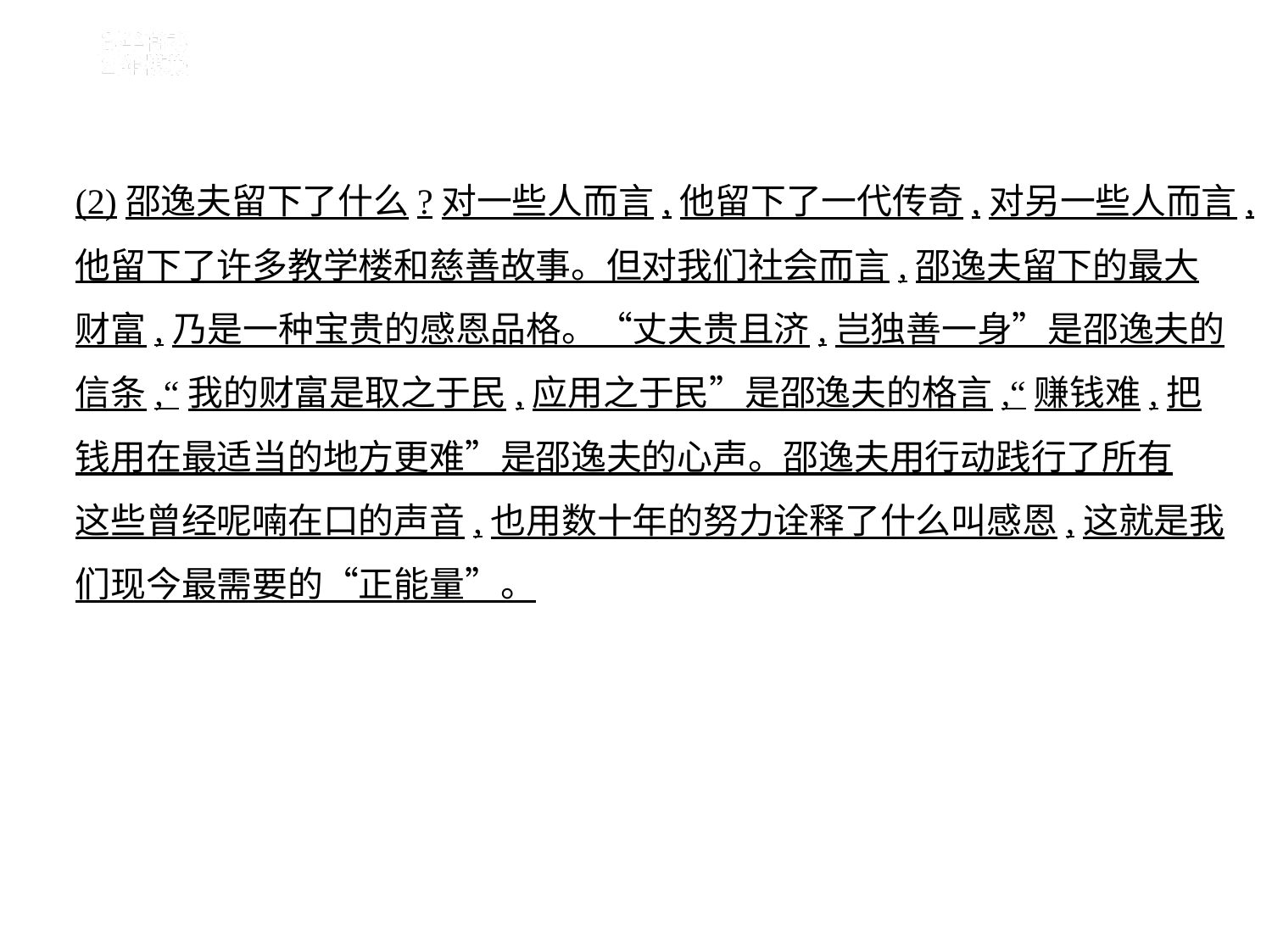

(2)邵逸夫留下了什么?对一些人而言,他留下了一代传奇,对另一些人而言,
他留下了许多教学楼和慈善故事。但对我们社会而言,邵逸夫留下的最大
财富,乃是一种宝贵的感恩品格。“丈夫贵且济,岂独善一身”是邵逸夫的
信条,“我的财富是取之于民,应用之于民”是邵逸夫的格言,“赚钱难,把
钱用在最适当的地方更难”是邵逸夫的心声。邵逸夫用行动践行了所有
这些曾经呢喃在口的声音,也用数十年的努力诠释了什么叫感恩,这就是我
们现今最需要的“正能量”。